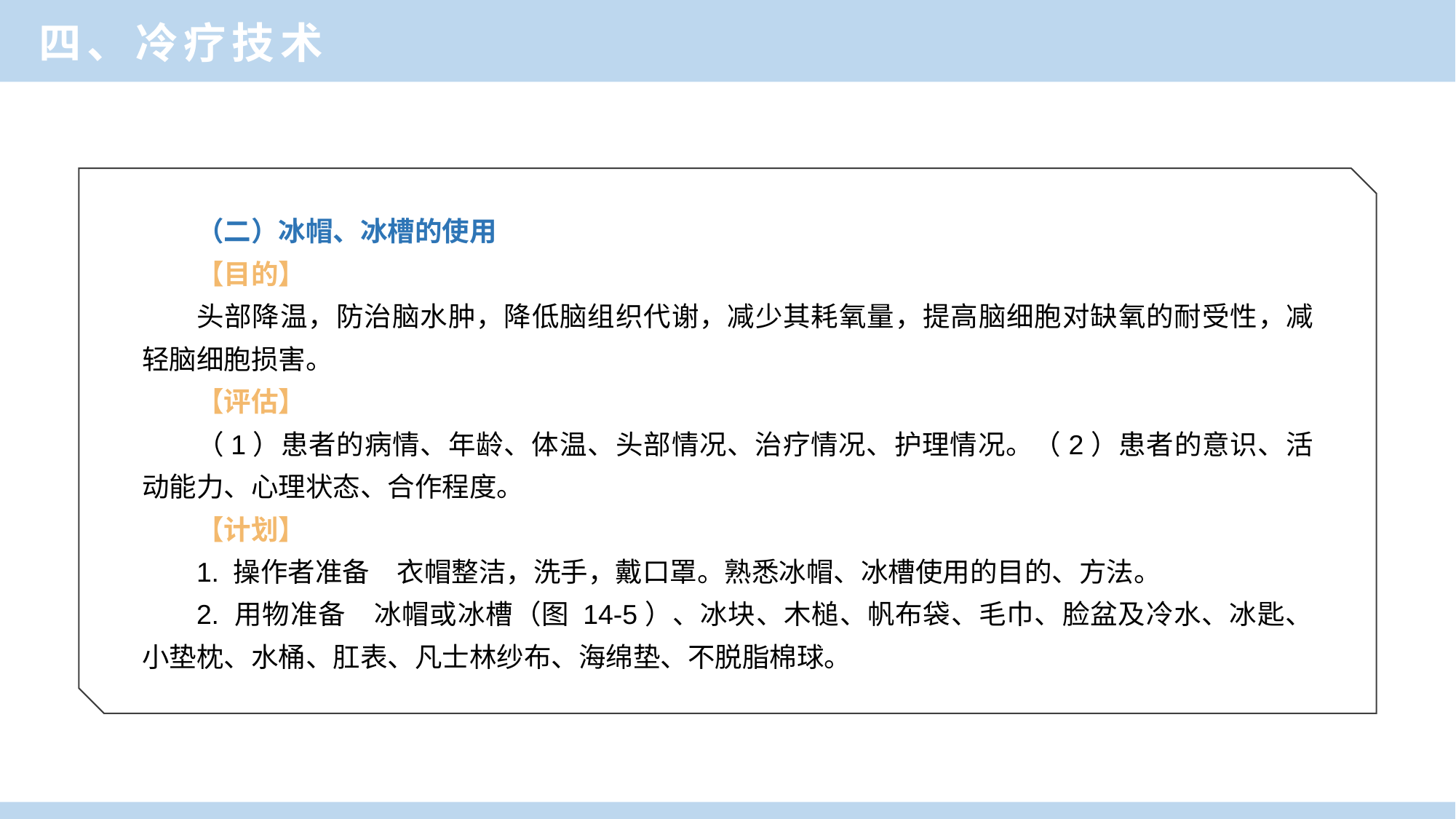

四、冷疗技术

（二）冰帽、冰槽的使用
【目的】
头部降温，防治脑水肿，降低脑组织代谢，减少其耗氧量，提高脑细胞对缺氧的耐受性，减轻脑细胞损害。
【评估】
（1）患者的病情、年龄、体温、头部情况、治疗情况、护理情况。（2）患者的意识、活动能力、心理状态、合作程度。
【计划】
1. 操作者准备　衣帽整洁，洗手，戴口罩。熟悉冰帽、冰槽使用的目的、方法。
2. 用物准备　冰帽或冰槽（图 14-5）、冰块、木槌、帆布袋、毛巾、脸盆及冷水、冰匙、小垫枕、水桶、肛表、凡士林纱布、海绵垫、不脱脂棉球。